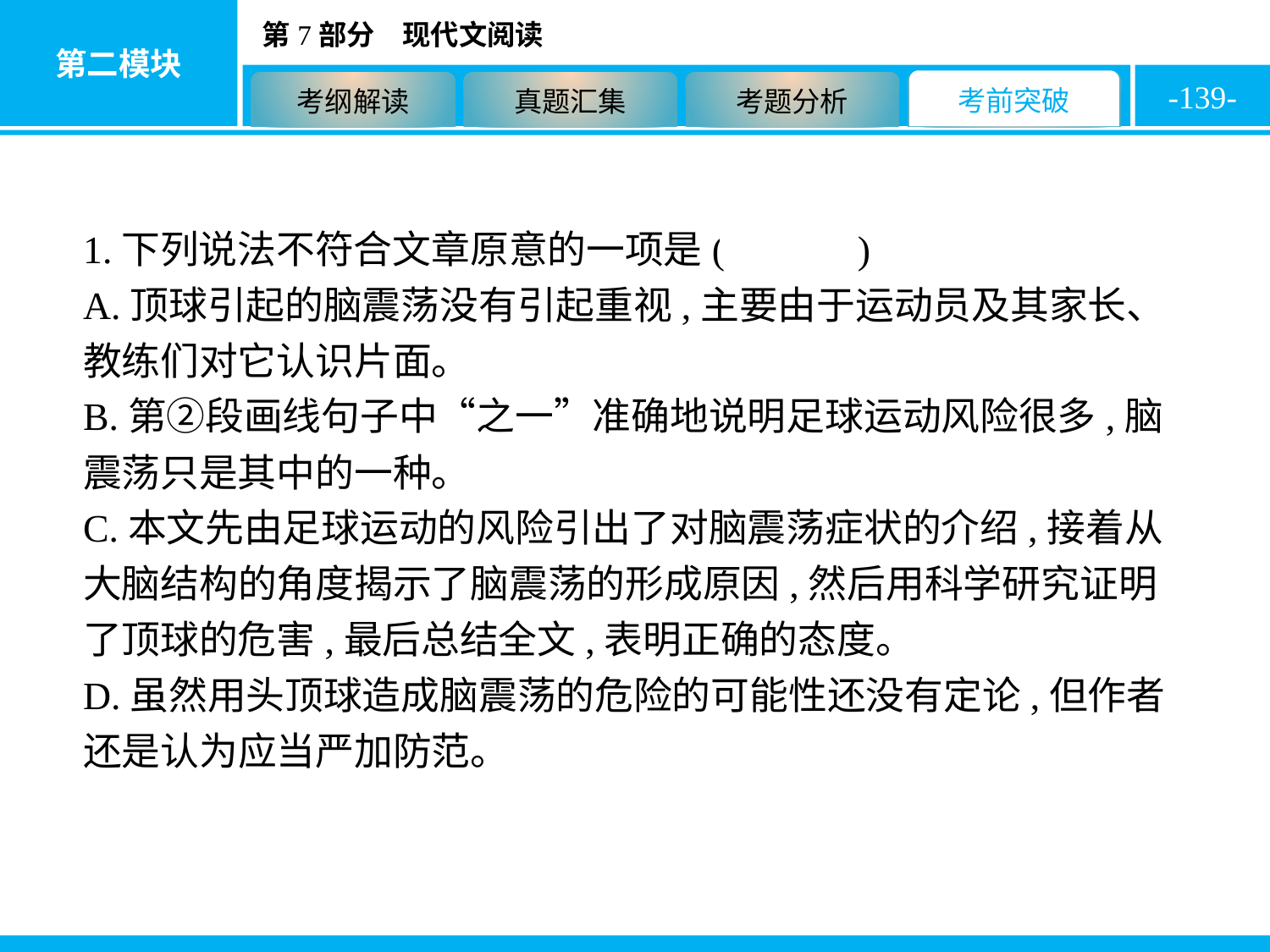

-139-
1.下列说法不符合文章原意的一项是(    A　 )
A.顶球引起的脑震荡没有引起重视,主要由于运动员及其家长、教练们对它认识片面。
B.第②段画线句子中“之一”准确地说明足球运动风险很多,脑震荡只是其中的一种。
C.本文先由足球运动的风险引出了对脑震荡症状的介绍,接着从大脑结构的角度揭示了脑震荡的形成原因,然后用科学研究证明了顶球的危害,最后总结全文,表明正确的态度。
D.虽然用头顶球造成脑震荡的危险的可能性还没有定论,但作者还是认为应当严加防范。